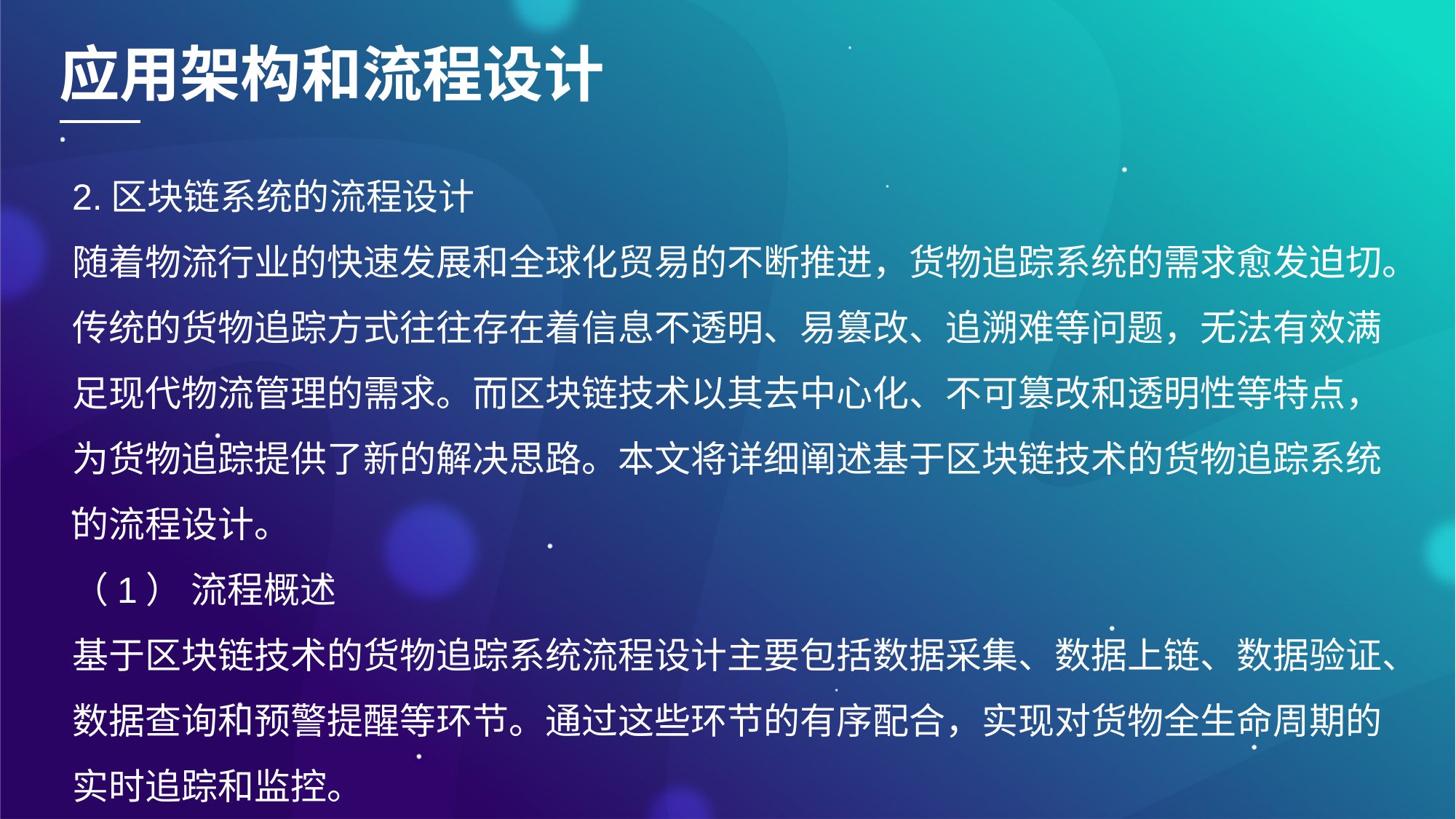

应用架构和流程设计
2.区块链系统的流程设计
随着物流行业的快速发展和全球化贸易的不断推进，货物追踪系统的需求愈发迫切。传统的货物追踪方式往往存在着信息不透明、易篡改、追溯难等问题，无法有效满足现代物流管理的需求。而区块链技术以其去中心化、不可篡改和透明性等特点，为货物追踪提供了新的解决思路。本文将详细阐述基于区块链技术的货物追踪系统的流程设计。
（1） 流程概述
基于区块链技术的货物追踪系统流程设计主要包括数据采集、数据上链、数据验证、数据查询和预警提醒等环节。通过这些环节的有序配合，实现对货物全生命周期的实时追踪和监控。